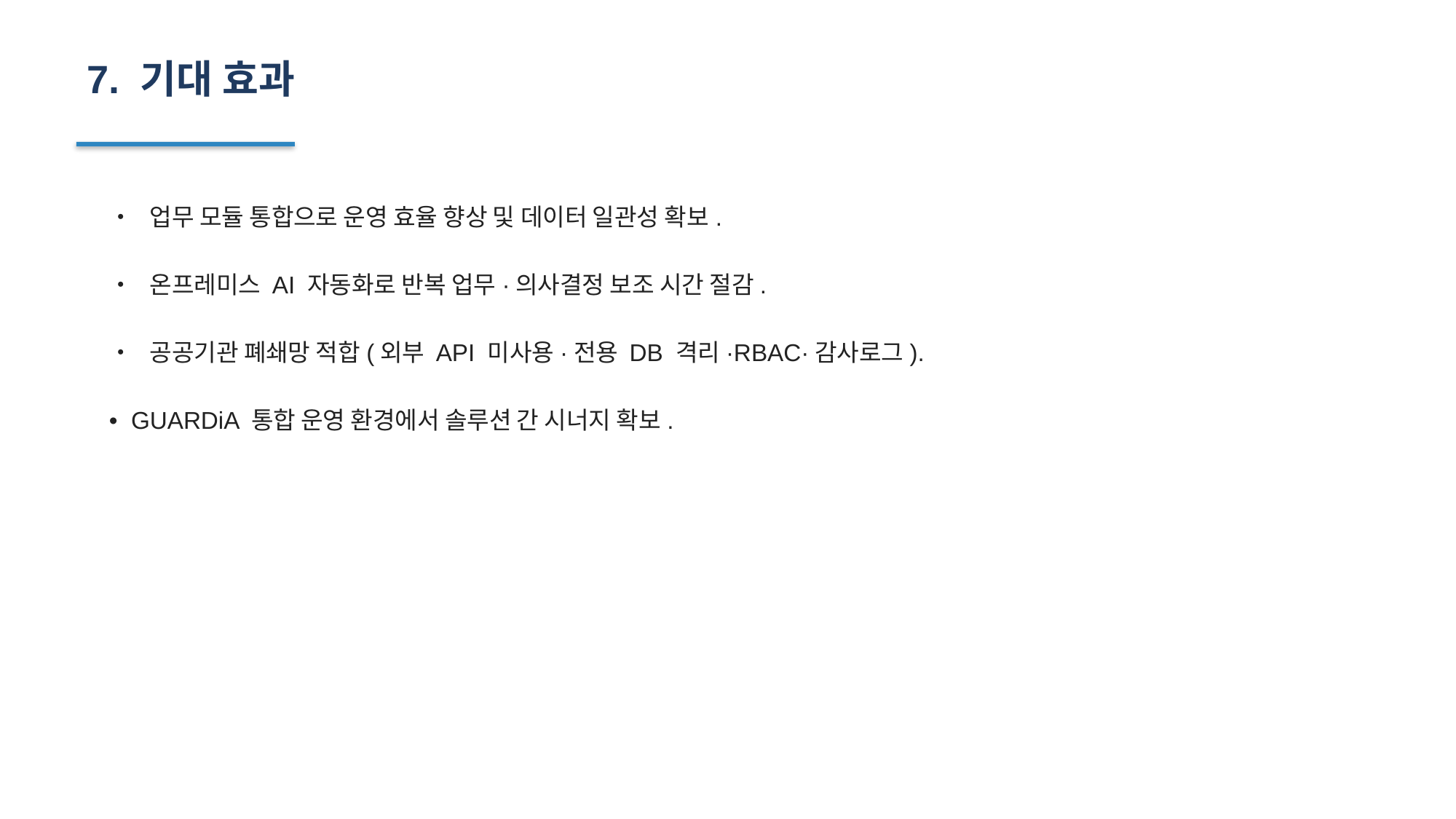

7. 기대 효과

•  업무 모듈 통합으로 운영 효율 향상 및 데이터 일관성 확보.
•  온프레미스 AI 자동화로 반복 업무·의사결정 보조 시간 절감.
•  공공기관 폐쇄망 적합(외부 API 미사용·전용 DB 격리·RBAC·감사로그).
•  GUARDiA 통합 운영 환경에서 솔루션 간 시너지 확보.